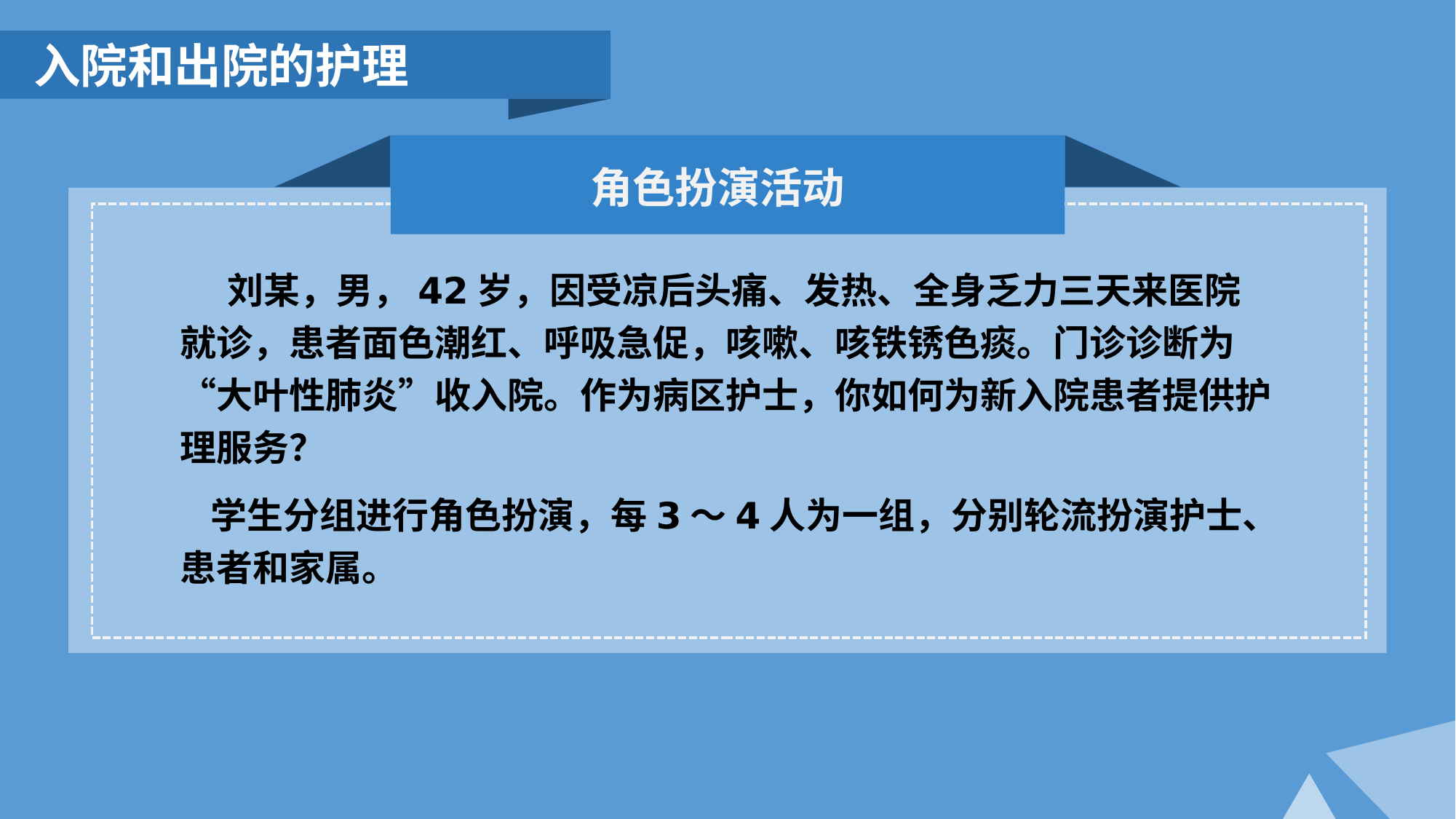

入院和出院的护理

角色扮演活动

        刘某，男，42岁，因受凉后头痛、发热、全身乏力三天来医院就诊，患者面色潮红、呼吸急促，咳嗽、咳铁锈色痰。门诊诊断为“大叶性肺炎”收入院。作为病区护士，你如何为新入院患者提供护理服务？
      学生分组进行角色扮演，每3～4人为一组，分别轮流扮演护士、患者和家属。